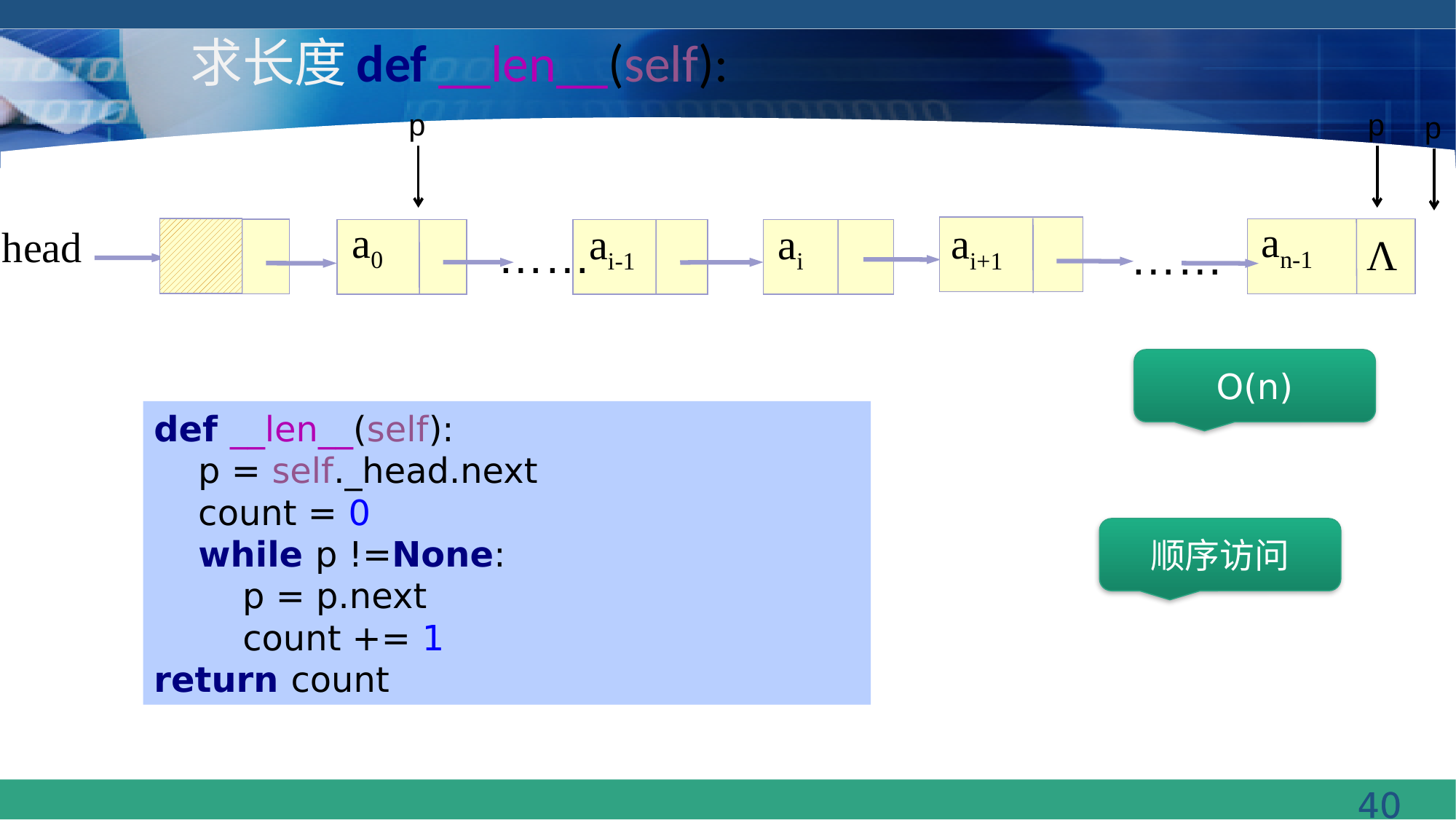

# 求长度def __len__(self):
p
p
p
an-1
a0
ai+1
ai
ai-1
head

……

……
Λ

O(n)
def __len__(self):
    p = self._head.next
    count = 0
    while p !=None:
        p = p.next
        count += 1
return count
顺序访问